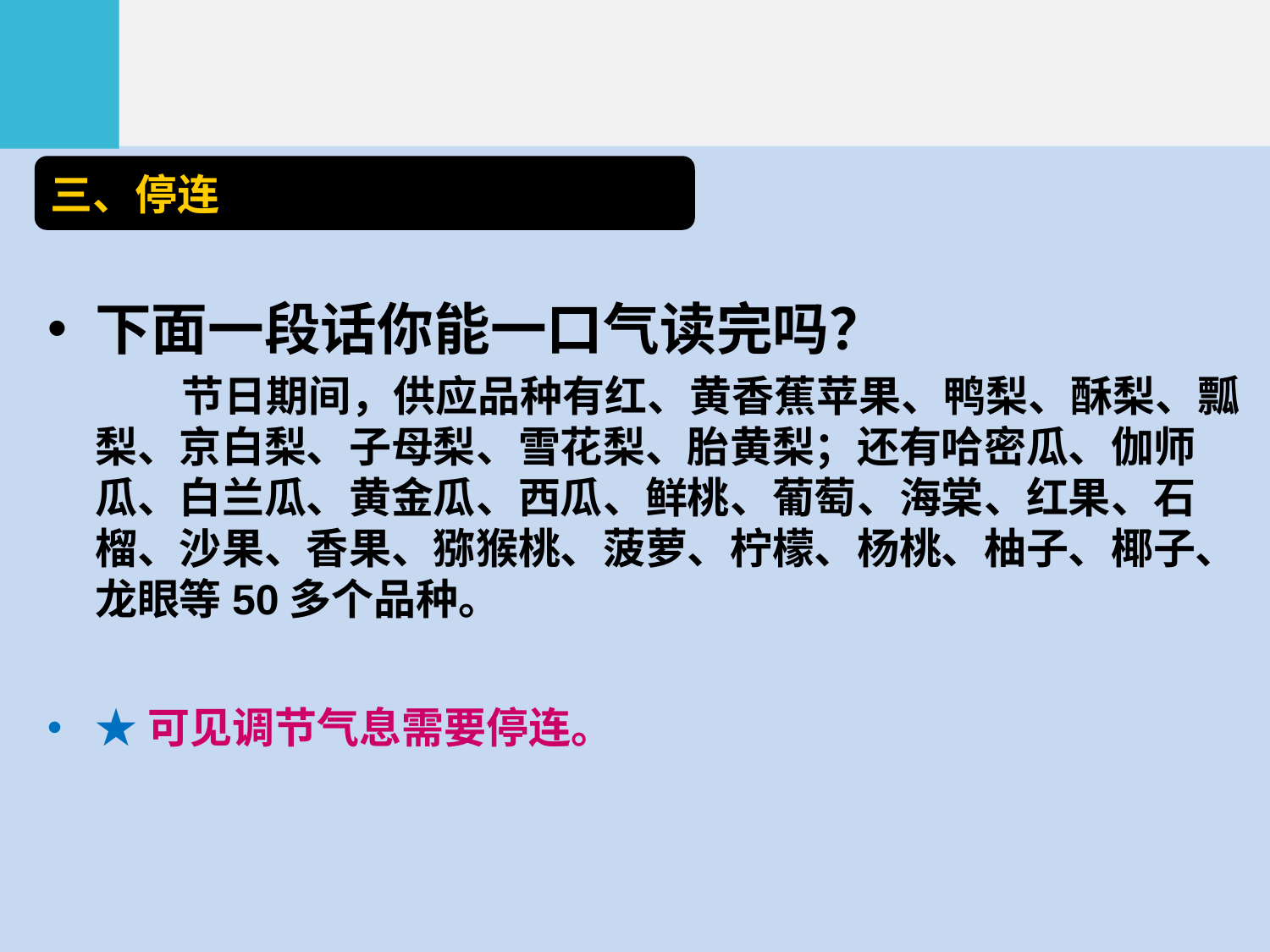

三、停连

下面一段话你能一口气读完吗？
             节日期间，供应品种有红、黄香蕉苹果、鸭梨、酥梨、瓢梨、京白梨、子母梨、雪花梨、胎黄梨；还有哈密瓜、伽师瓜、白兰瓜、黄金瓜、西瓜、鲜桃、葡萄、海棠、红果、石榴、沙果、香果、猕猴桃、菠萝、柠檬、杨桃、柚子、椰子、龙眼等50多个品种。

★可见调节气息需要停连。